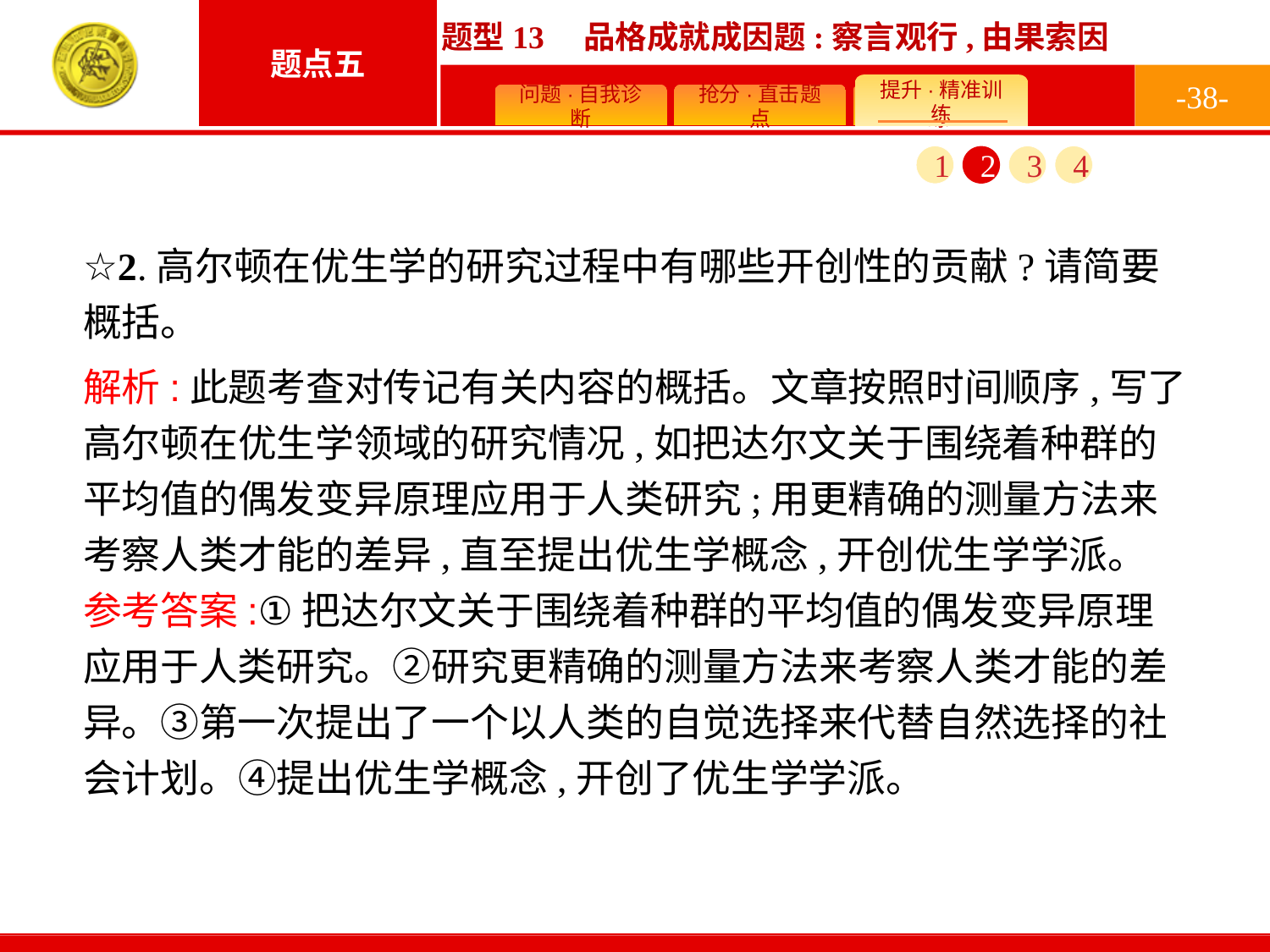

-38-
1
2
3
4
☆2.高尔顿在优生学的研究过程中有哪些开创性的贡献?请简要概括。
解析:此题考查对传记有关内容的概括。文章按照时间顺序,写了高尔顿在优生学领域的研究情况,如把达尔文关于围绕着种群的平均值的偶发变异原理应用于人类研究;用更精确的测量方法来考察人类才能的差异,直至提出优生学概念,开创优生学学派。
参考答案:①把达尔文关于围绕着种群的平均值的偶发变异原理应用于人类研究。②研究更精确的测量方法来考察人类才能的差异。③第一次提出了一个以人类的自觉选择来代替自然选择的社会计划。④提出优生学概念,开创了优生学学派。